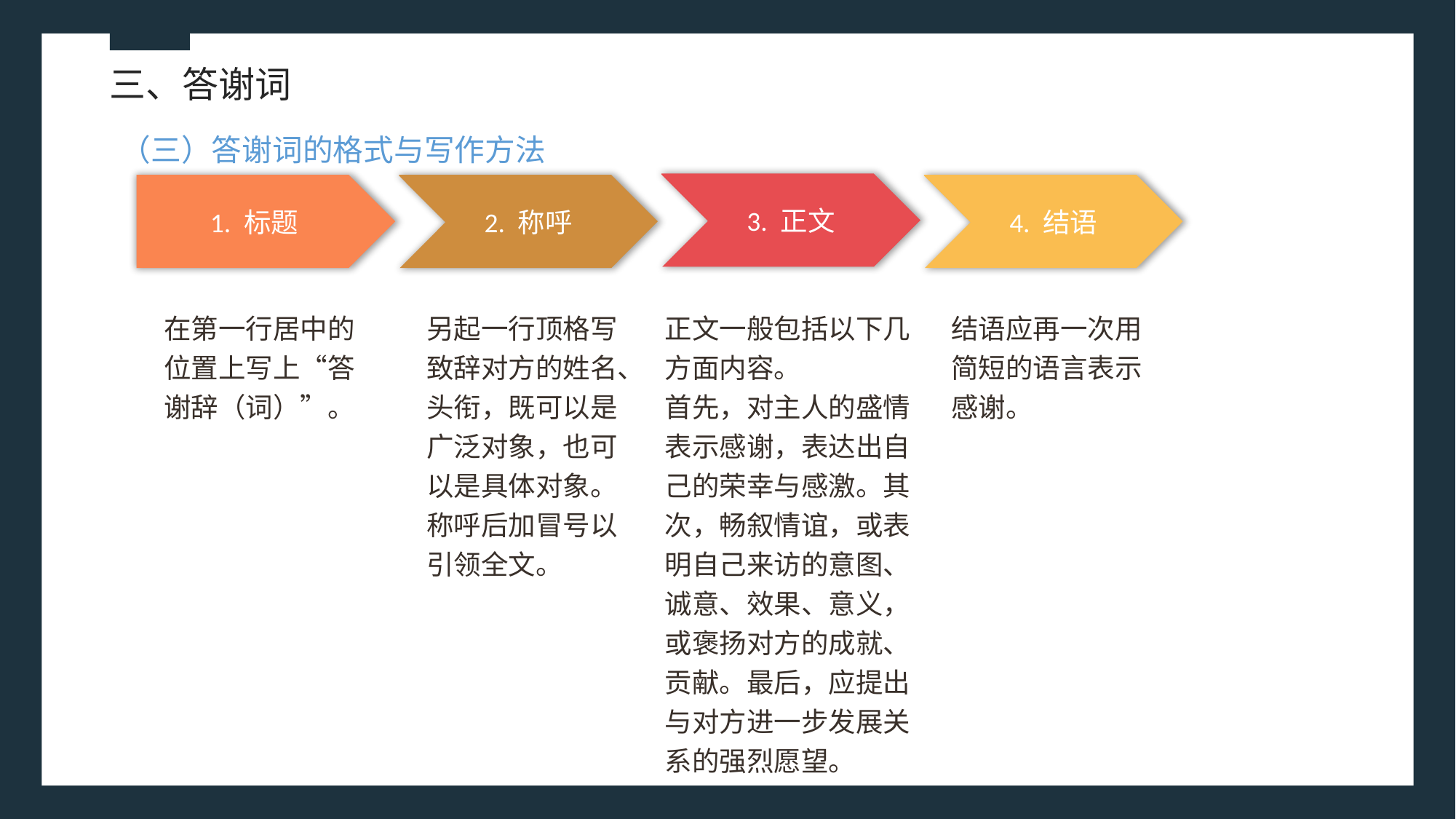

三、答谢词
（三）答谢词的格式与写作方法
3. 正文
正文一般包括以下几方面内容。
首先，对主人的盛情表示感谢，表达出自己的荣幸与感激。其次，畅叙情谊，或表明自己来访的意图、诚意、效果、意义，或褒扬对方的成就、贡献。最后，应提出与对方进一步发展关系的强烈愿望。
1. 标题
在第一行居中的位置上写上“答谢辞（词）”。
2. 称呼
另起一行顶格写致辞对方的姓名、头衔，既可以是广泛对象，也可以是具体对象。
称呼后加冒号以引领全文。
4. 结语
结语应再一次用简短的语言表示感谢。